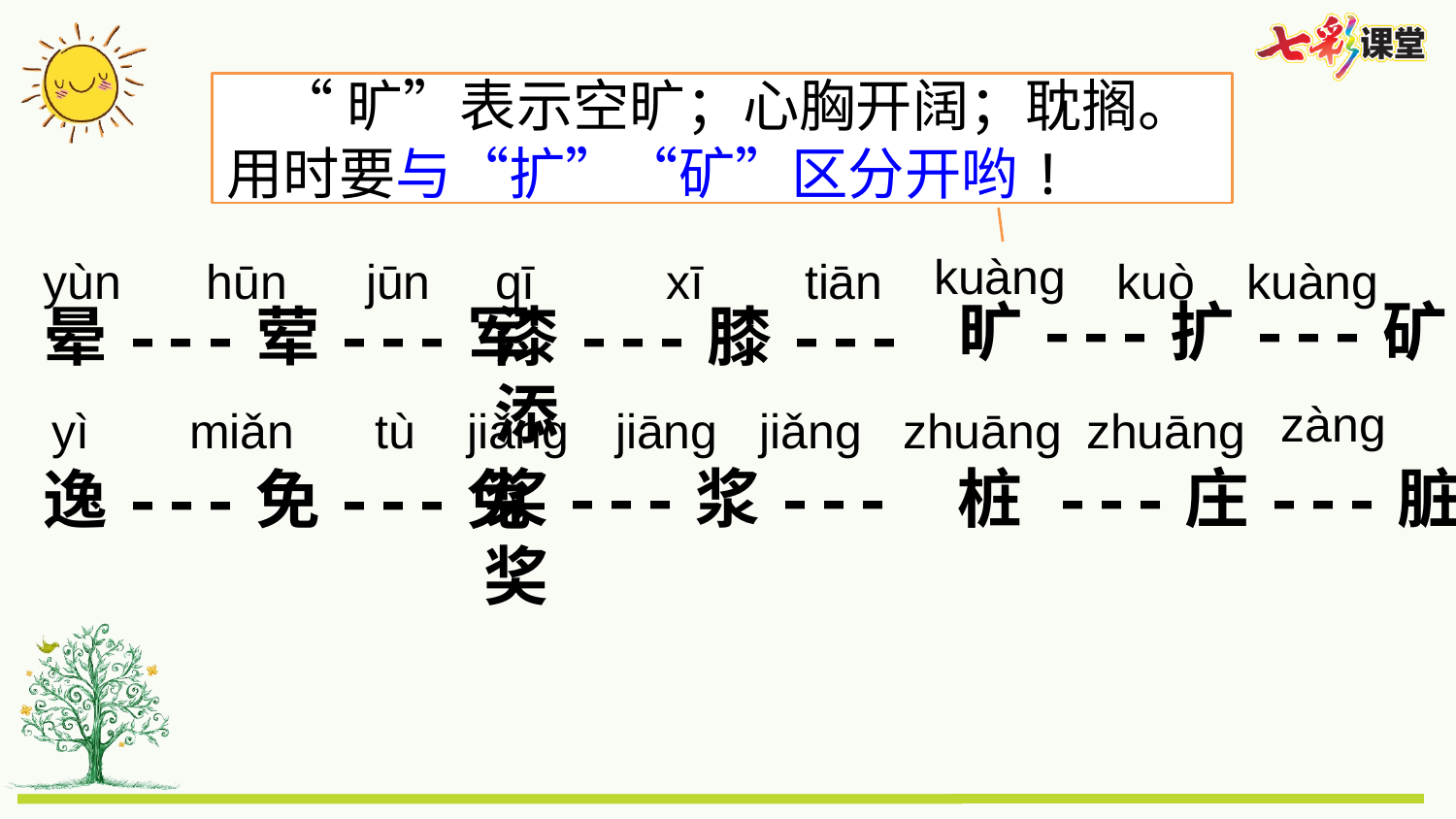

“旷”表示空旷；心胸开阔；耽搁。用时要与“扩”“矿”区分开哟!
kuàng
yùn
hūn
jūn
qī
xī
tiān
kuò
kuàng
旷---扩---矿
晕---荤---军
漆---膝---添
zàng
yì
miǎn
tù
jiǎng
jiāng
jiǎng
zhuāng
zhuāng
桨---浆---奖
桩 ---庄---脏
逸---免---兔